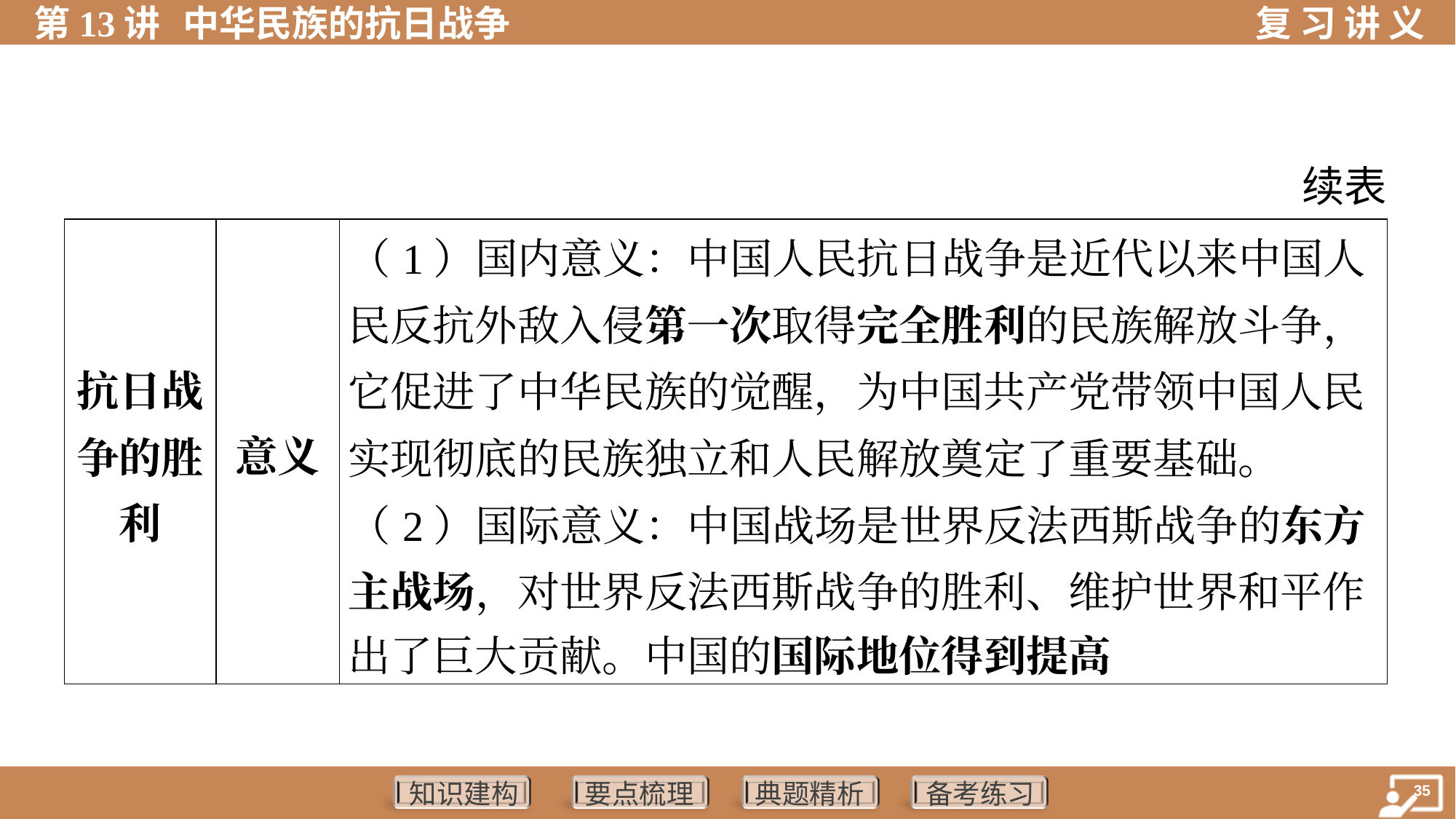

续表
| 抗日战 争的胜 利 | 意义 | （1）国内意义：中国人民抗日战争是近代以来中国人 民反抗外敌入侵第一次取得完全胜利的民族解放斗争， 它促进了中华民族的觉醒，为中国共产党带领中国人民 实现彻底的民族独立和人民解放奠定了重要基础。 （2）国际意义：中国战场是世界反法西斯战争的东方 主战场，对世界反法西斯战争的胜利、维护世界和平作 出了巨大贡献。中国的国际地位得到提高 |
| --- | --- | --- |